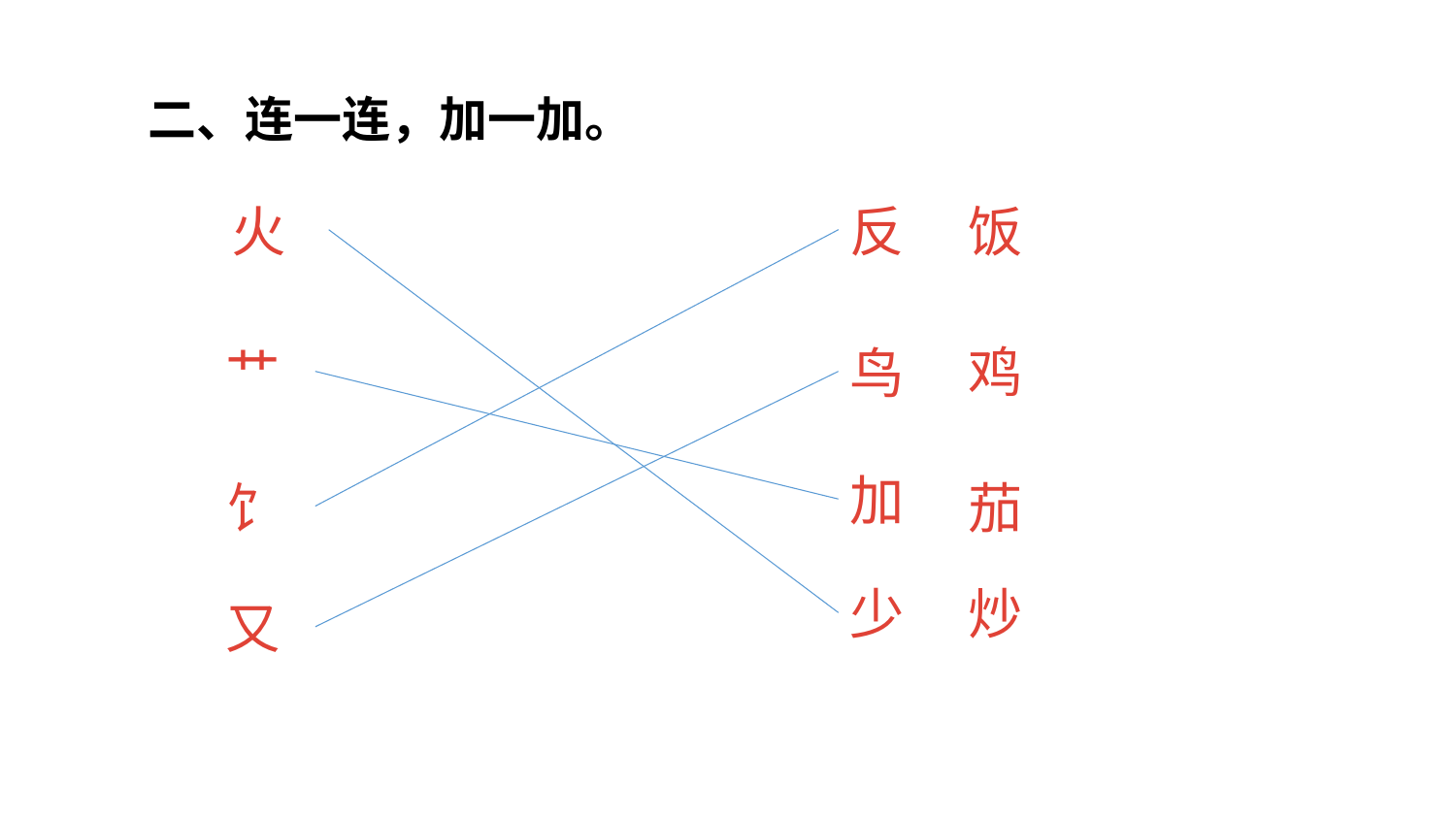

二、连一连，加一加。
火
反
饭
鸡
艹
鸟
加
饣
茄
少
炒
又